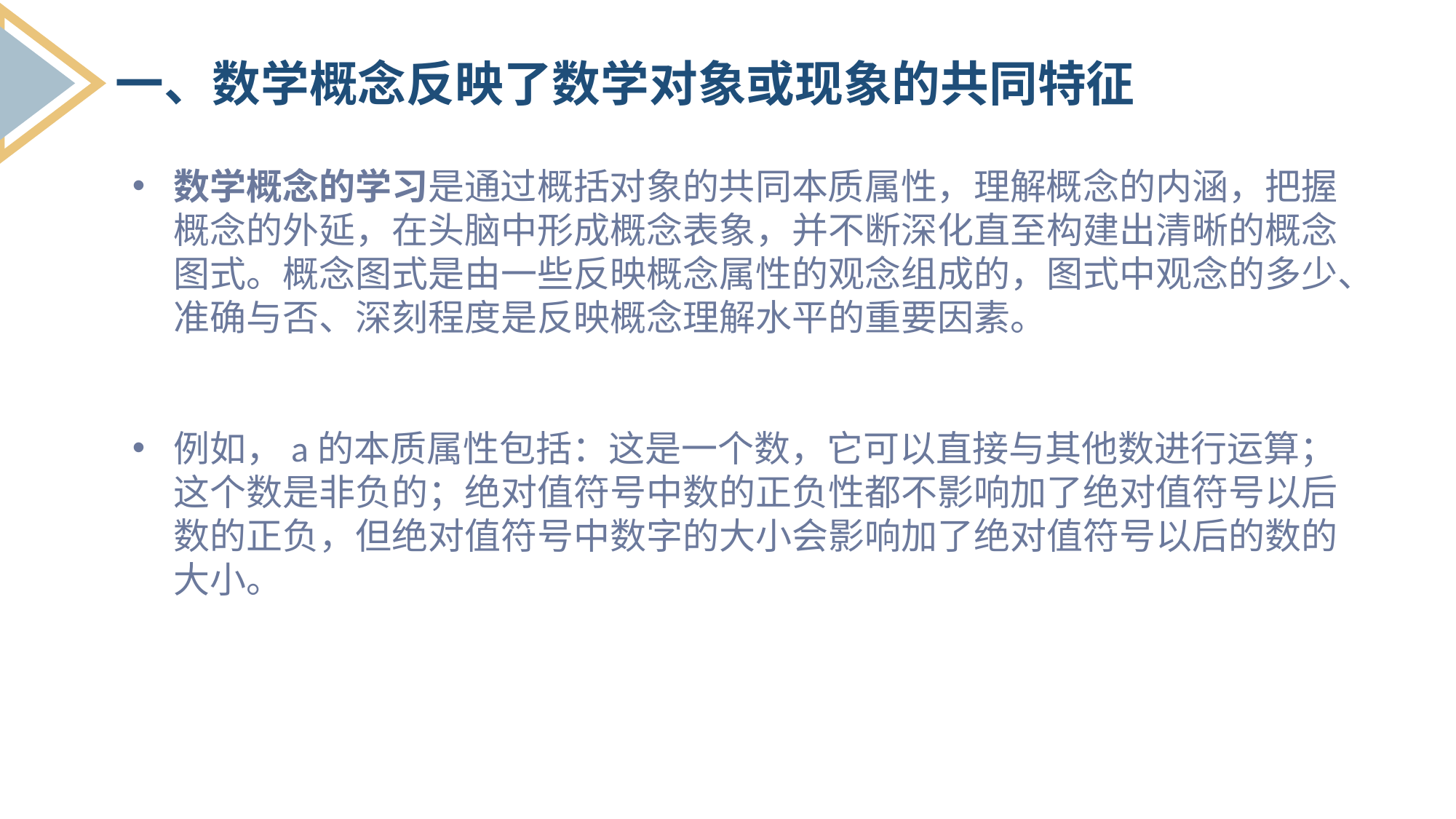

一、数学概念反映了数学对象或现象的共同特征

数学概念的学习是通过概括对象的共同本质属性，理解概念的内涵，把握概念的外延，在头脑中形成概念表象，并不断深化直至构建出清晰的概念图式。概念图式是由一些反映概念属性的观念组成的，图式中观念的多少、准确与否、深刻程度是反映概念理解水平的重要因素。

例如，a的本质属性包括：这是一个数，它可以直接与其他数进行运算；这个数是非负的；绝对值符号中数的正负性都不影响加了绝对值符号以后数的正负，但绝对值符号中数字的大小会影响加了绝对值符号以后的数的大小。